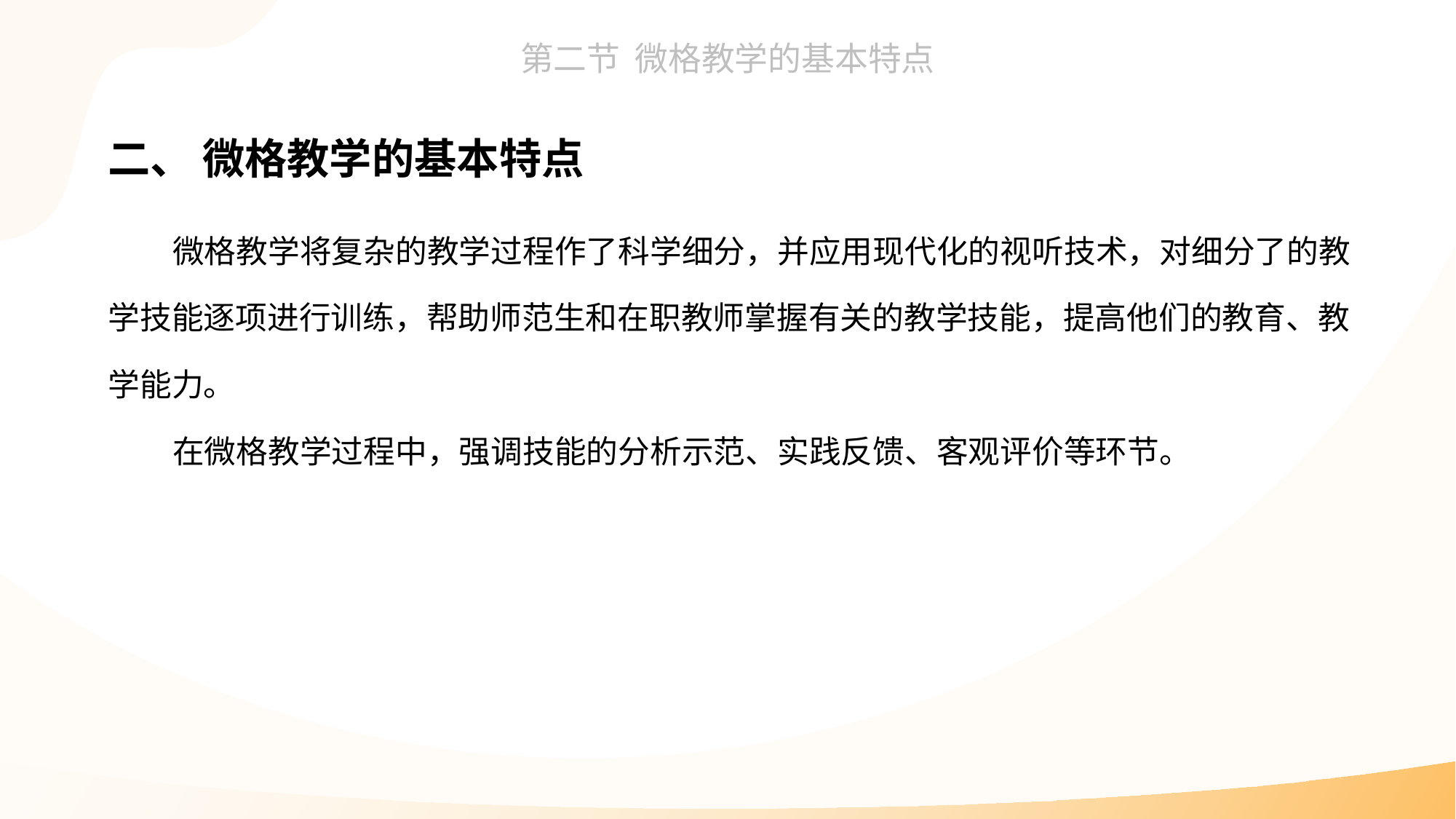

二、 微格教学的基本特点
微格教学将复杂的教学过程作了科学细分，并应用现代化的视听技术，对细分了的教学技能逐项进行训练，帮助师范生和在职教师掌握有关的教学技能，提高他们的教育、教学能力。
在微格教学过程中，强调技能的分析示范、实践反馈、客观评价等环节。